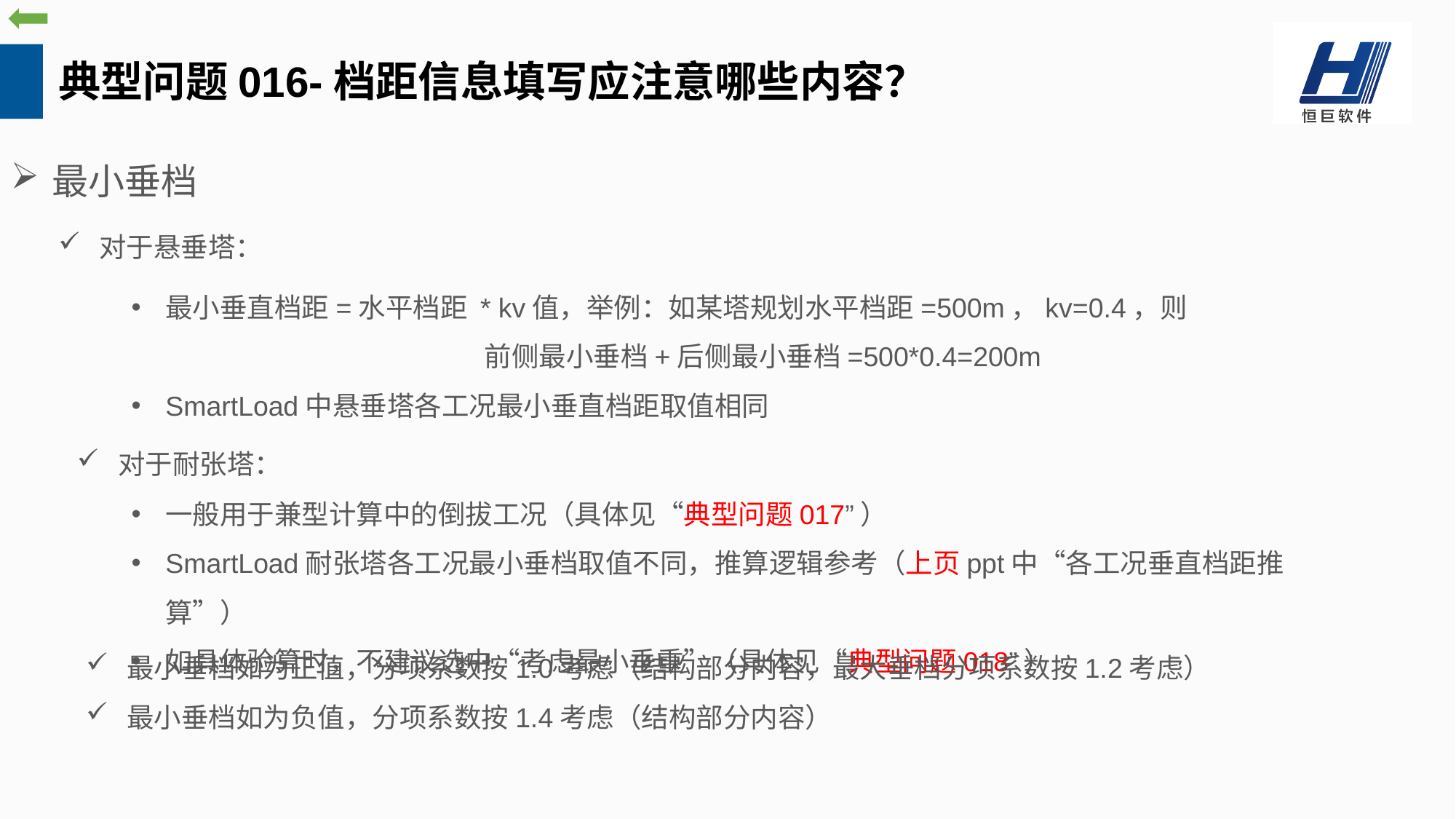

典型问题016-档距信息填写应注意哪些内容？
最小垂档
对于悬垂塔：
最小垂直档距=水平档距 * kv值，举例：如某塔规划水平档距=500m，kv=0.4，则
                                                        前侧最小垂档+后侧最小垂档=500*0.4=200m
SmartLoad中悬垂塔各工况最小垂直档距取值相同
对于耐张塔：
一般用于兼型计算中的倒拔工况（具体见“典型问题017”）
SmartLoad耐张塔各工况最小垂档取值不同，推算逻辑参考（上页ppt中“各工况垂直档距推算”）
如具体验算时，不建议选中“考虑最小垂重”（具体见“典型问题018”）
最小垂档如为正值，分项系数按1.0考虑（结构部分内容，最大垂档分项系数按1.2考虑）
最小垂档如为负值，分项系数按1.4考虑（结构部分内容）